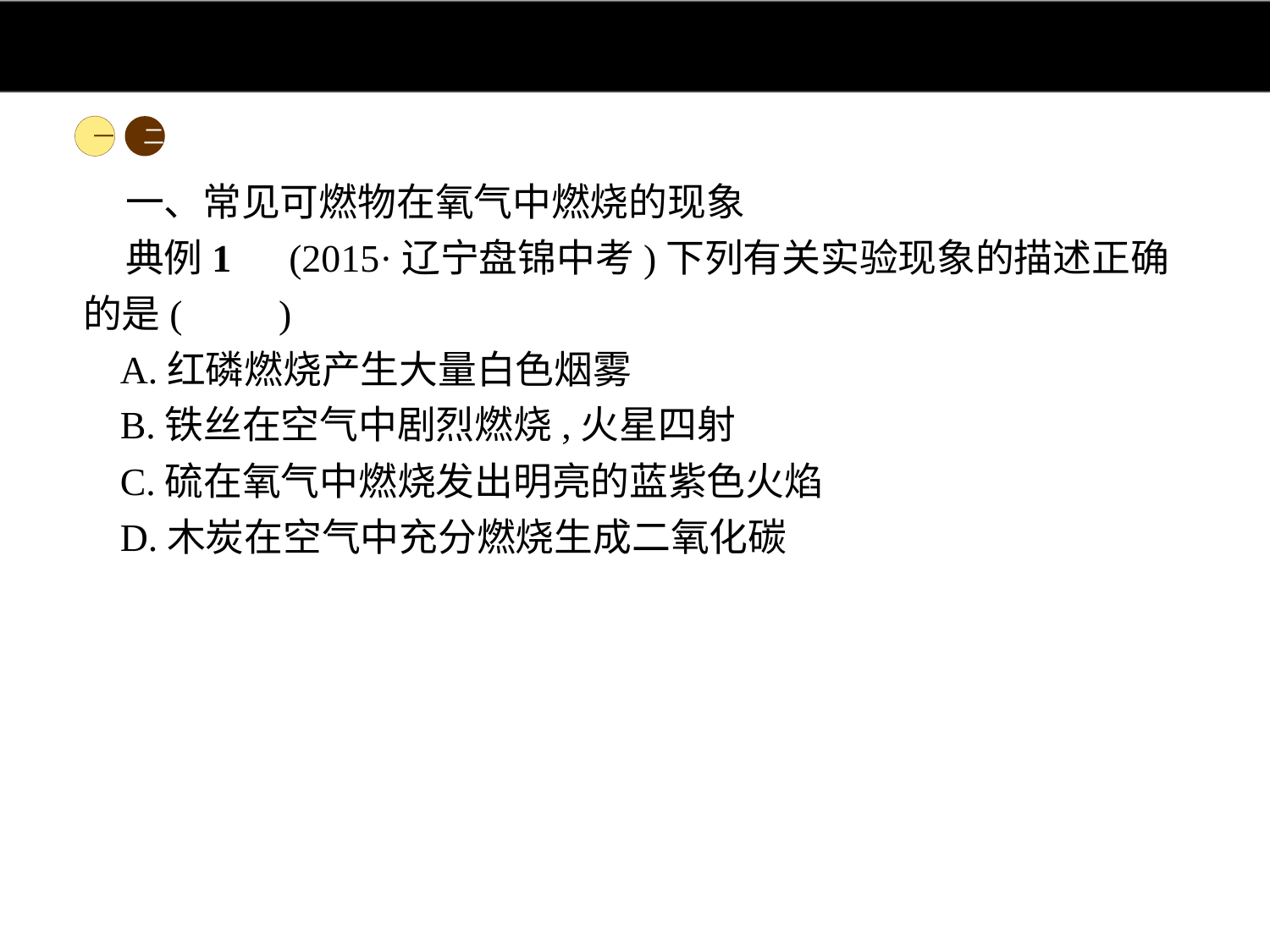

一
二
一、常见可燃物在氧气中燃烧的现象
典例1　(2015·辽宁盘锦中考)下列有关实验现象的描述正确的是(　　)
A.红磷燃烧产生大量白色烟雾
B.铁丝在空气中剧烈燃烧,火星四射
C.硫在氧气中燃烧发出明亮的蓝紫色火焰
D.木炭在空气中充分燃烧生成二氧化碳
解析:红磷燃烧,产生大量的白烟,而不是白色烟雾,A项错误;铁丝在空气中只能烧至发红,不会产生火星,B项错误;硫在氧气中燃烧,发出明亮的蓝紫色火焰,C项正确;木炭在空气中充分燃烧生成二氧化碳,是实验结论而不是实验现象,D项错误。
答案:C